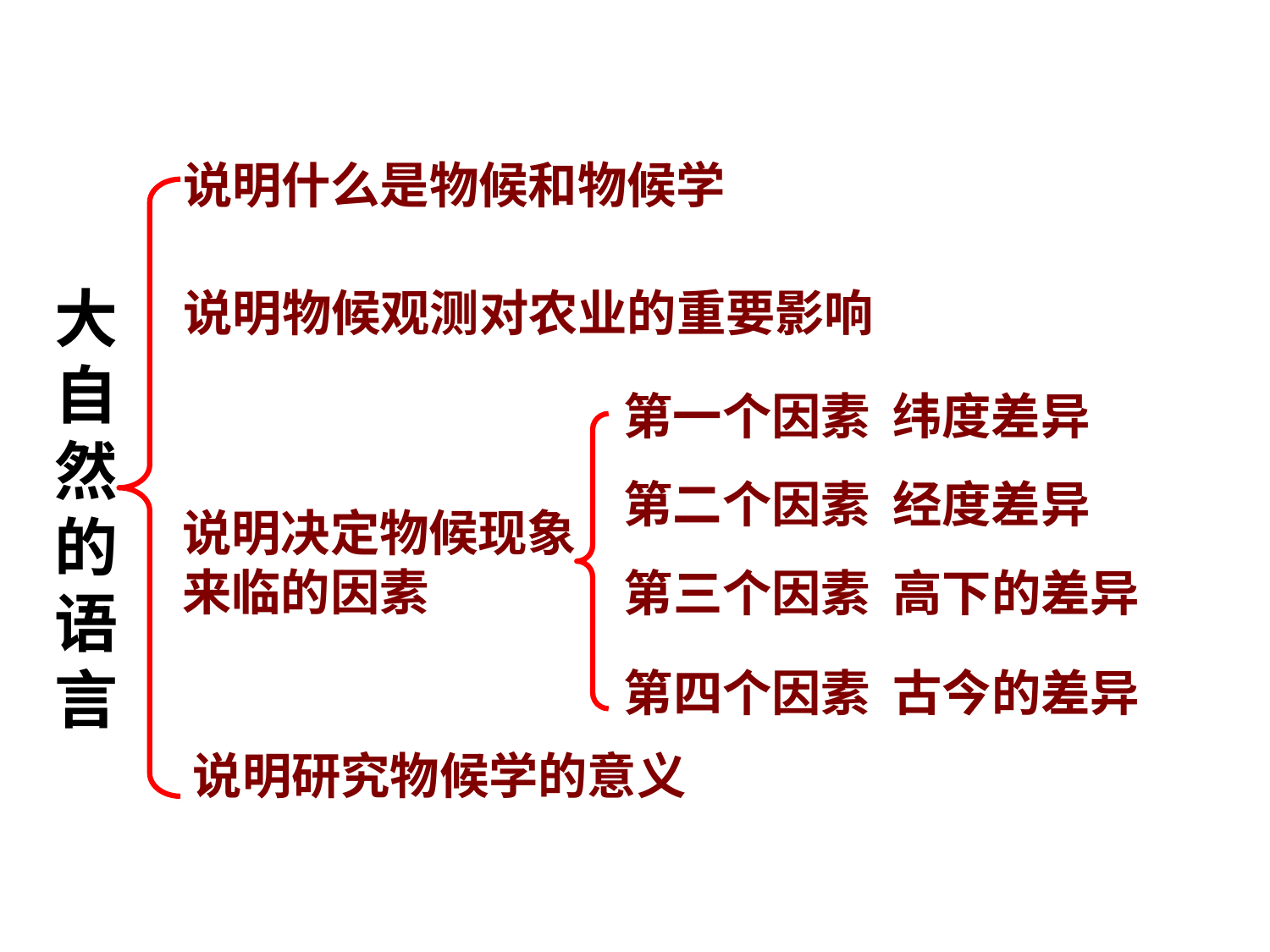

说明什么是物候和物候学

大自然的语言
说明物候观测对农业的重要影响
第一个因素  纬度差异

第二个因素  经度差异
说明决定物候现象
来临的因素
第三个因素  高下的差异
第四个因素  古今的差异

说明研究物候学的意义